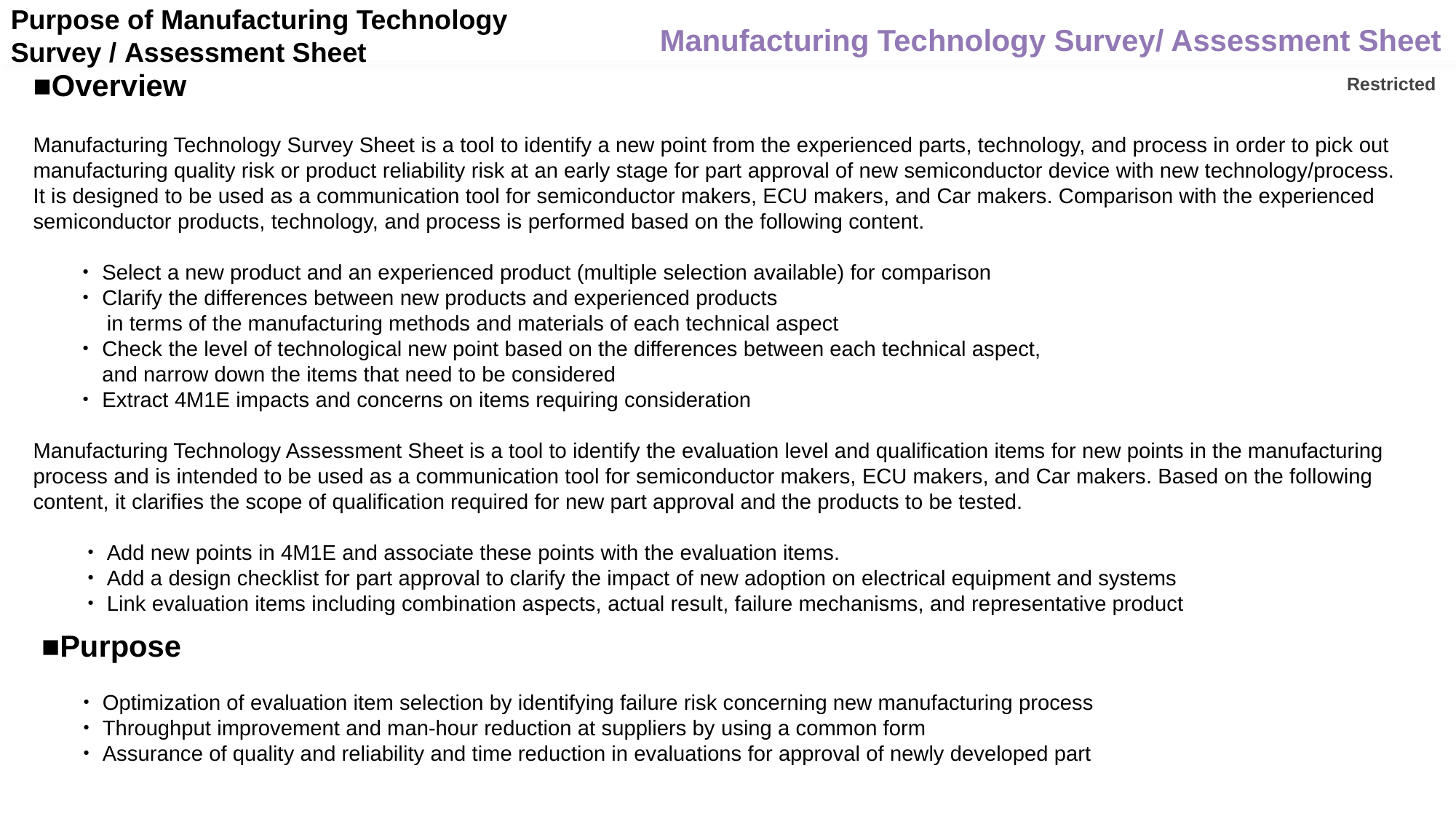

Purpose of Manufacturing Technology
Survey / Assessment Sheet
 Restricted
■Overview

Manufacturing Technology Survey Sheet is a tool to identify a new point from the experienced parts, technology, and process in order to pick out manufacturing quality risk or product reliability risk at an early stage for part approval of new semiconductor device with new technology/process.
It is designed to be used as a communication tool for semiconductor makers, ECU makers, and Car makers. Comparison with the experienced semiconductor products, technology, and process is performed based on the following content.

　　・Select a new product and an experienced product (multiple selection available) for comparison
　　・Clarify the differences between new products and experienced products
　　　 in terms of the manufacturing methods and materials of each technical aspect
　　・Check the level of technological new point based on the differences between each technical aspect,
　　　and narrow down the items that need to be considered
　　・Extract 4M1E impacts and concerns on items requiring consideration

Manufacturing Technology Assessment Sheet is a tool to identify the evaluation level and qualification items for new points in the manufacturing process and is intended to be used as a communication tool for semiconductor makers, ECU makers, and Car makers. Based on the following content, it clarifies the scope of qualification required for new part approval and the products to be tested.

　　 ・Add new points in 4M1E and associate these points with the evaluation items.
　　 ・Add a design checklist for part approval to clarify the impact of new adoption on electrical equipment and systems
　　 ・Link evaluation items including combination aspects, actual result, failure mechanisms, and representative product

 ■Purpose

        ・Optimization of evaluation item selection by identifying failure risk concerning new manufacturing process
        ・Throughput improvement and man-hour reduction at suppliers by using a common form
        ・Assurance of quality and reliability and time reduction in evaluations for approval of newly developed part